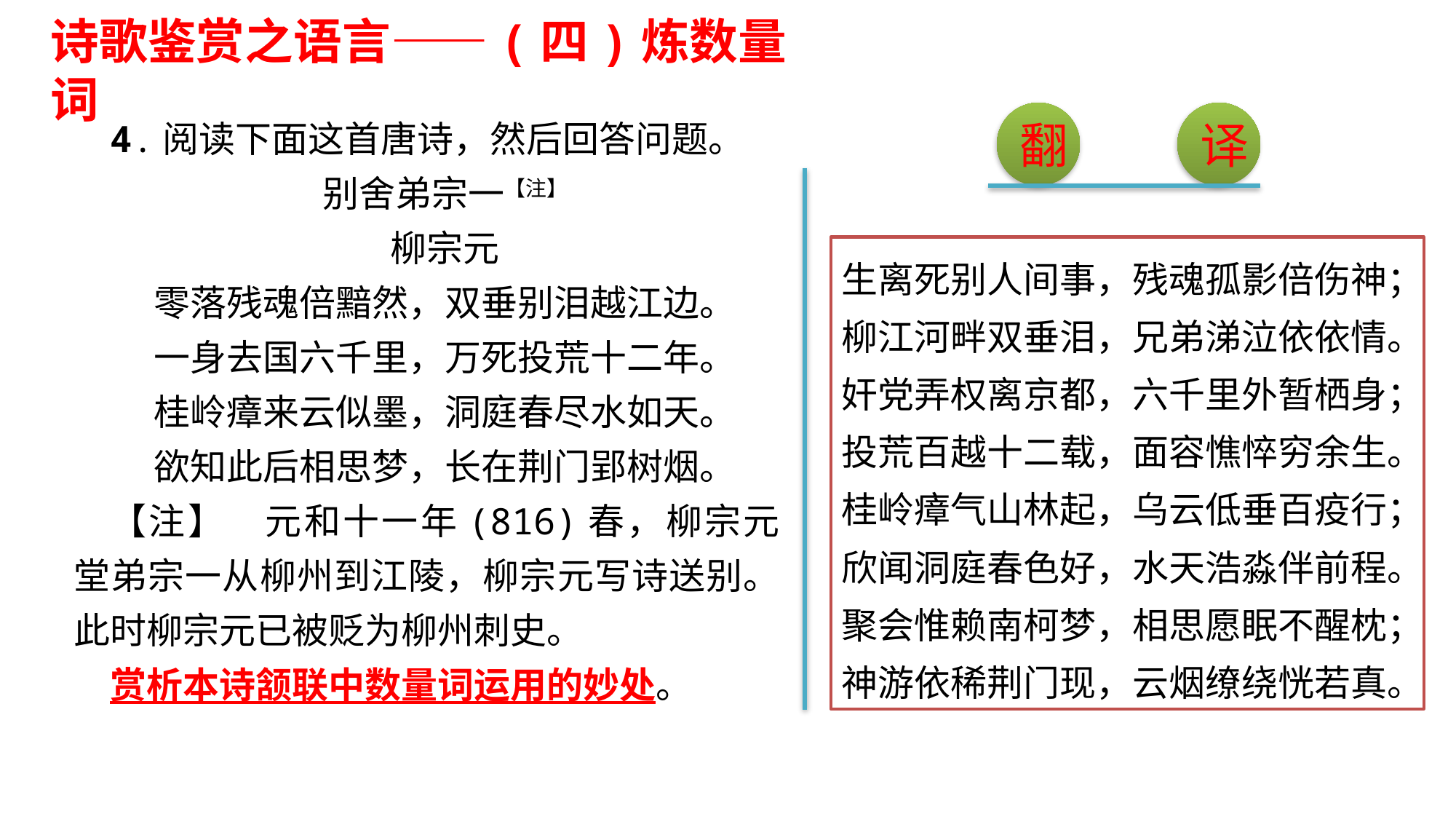

诗歌鉴赏之语言——(四)炼数量词
4.阅读下面这首唐诗，然后回答问题。
别舍弟宗一【注】
柳宗元
零落残魂倍黯然，双垂别泪越江边。
一身去国六千里，万死投荒十二年。
桂岭瘴来云似墨，洞庭春尽水如天。
欲知此后相思梦，长在荆门郢树烟。
【注】　元和十一年(816)春，柳宗元堂弟宗一从柳州到江陵，柳宗元写诗送别。此时柳宗元已被贬为柳州刺史。
赏析本诗颔联中数量词运用的妙处。
翻
译
生离死别人间事，残魂孤影倍伤神；
柳江河畔双垂泪，兄弟涕泣依依情。
奸党弄权离京都，六千里外暂栖身；
投荒百越十二载，面容憔悴穷余生。
桂岭瘴气山林起，乌云低垂百疫行；
欣闻洞庭春色好，水天浩淼伴前程。
聚会惟赖南柯梦，相思愿眠不醒枕；
神游依稀荆门现，云烟缭绕恍若真。